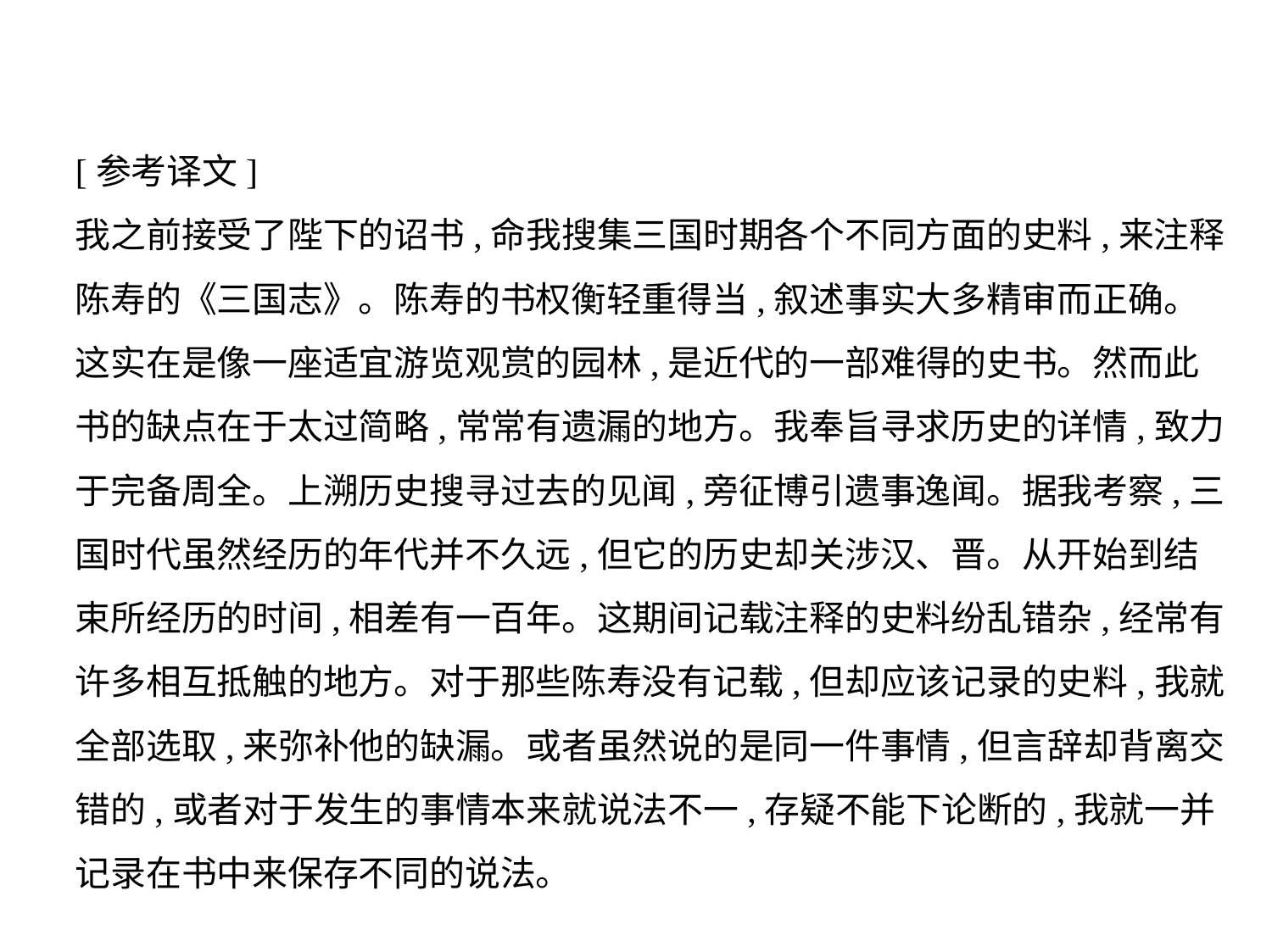

[参考译文]
我之前接受了陛下的诏书,命我搜集三国时期各个不同方面的史料,来注释
陈寿的《三国志》。陈寿的书权衡轻重得当,叙述事实大多精审而正确。
这实在是像一座适宜游览观赏的园林,是近代的一部难得的史书。然而此
书的缺点在于太过简略,常常有遗漏的地方。我奉旨寻求历史的详情,致力
于完备周全。上溯历史搜寻过去的见闻,旁征博引遗事逸闻。据我考察,三
国时代虽然经历的年代并不久远,但它的历史却关涉汉、晋。从开始到结
束所经历的时间,相差有一百年。这期间记载注释的史料纷乱错杂,经常有
许多相互抵触的地方。对于那些陈寿没有记载,但却应该记录的史料,我就
全部选取,来弥补他的缺漏。或者虽然说的是同一件事情,但言辞却背离交
错的,或者对于发生的事情本来就说法不一,存疑不能下论断的,我就一并
记录在书中来保存不同的说法。